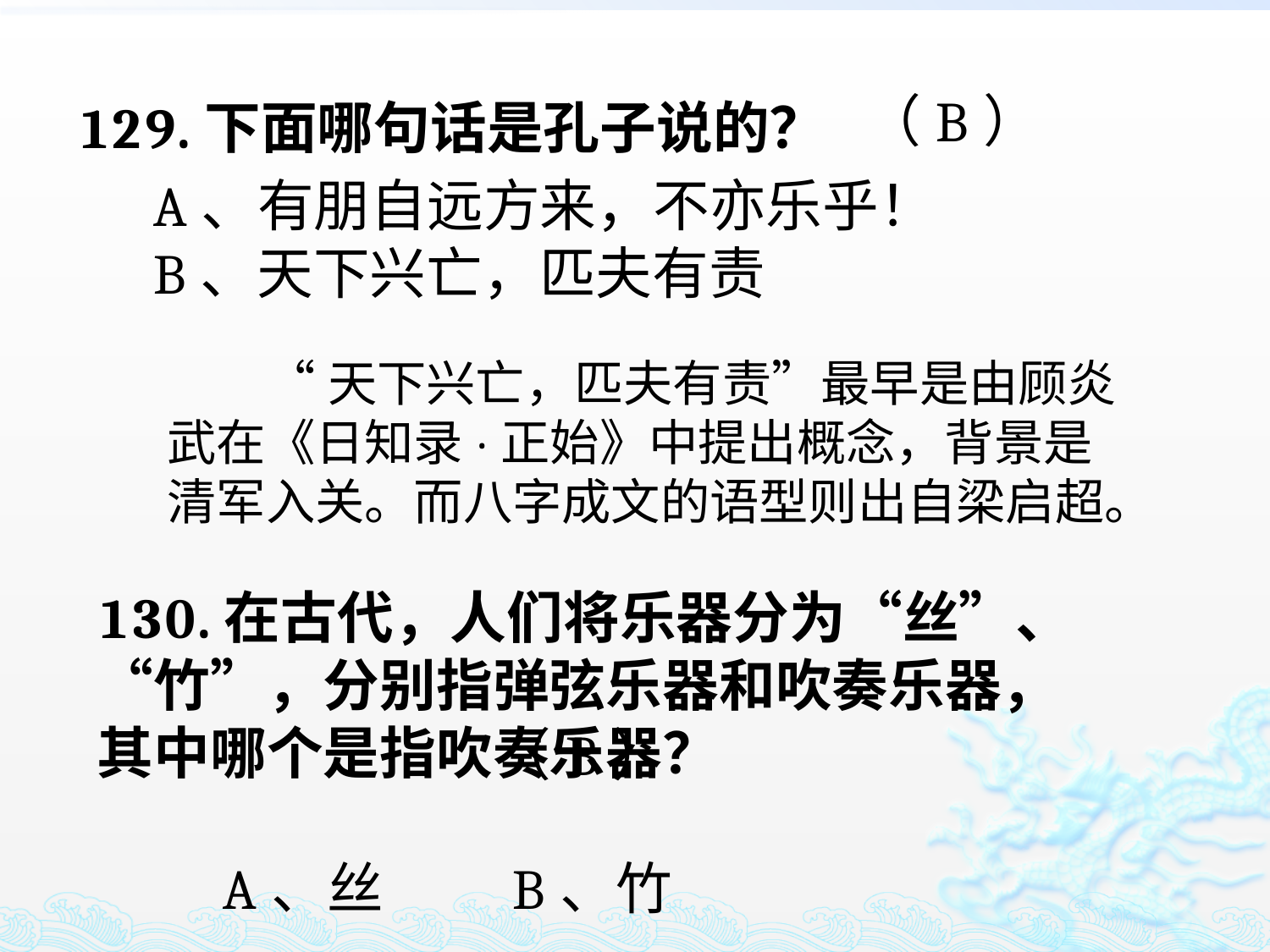

129.下面哪句话是孔子说的？
      A、有朋自远方来，不亦乐乎！
      B、天下兴亡，匹夫有责
（B）
         “天下兴亡，匹夫有责”最早是由顾炎武在《日知录·正始》中提出概念，背景是清军入关。而八字成文的语型则出自梁启超。
130.在古代，人们将乐器分为“丝”、“竹”，分别指弹弦乐器和吹奏乐器，其中哪个是指吹奏乐器？

          A、丝         B、竹
（B）